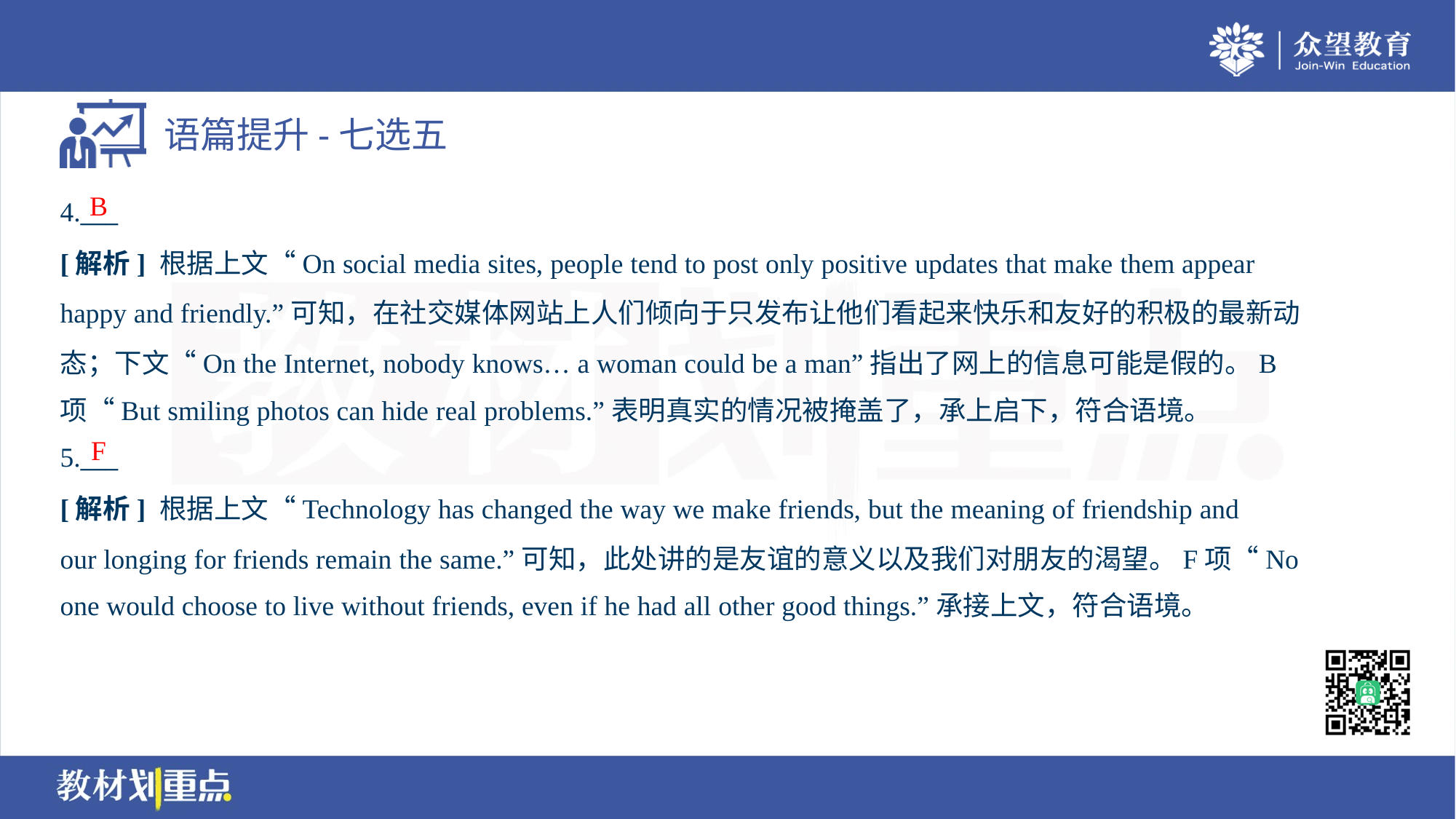

B
4.___
[解析] 根据上文“On social media sites, people tend to post only positive updates that make them appear
happy and friendly.”可知，在社交媒体网站上人们倾向于只发布让他们看起来快乐和友好的积极的最新动
态；下文“On the Internet, nobody knows… a woman could be a man”指出了网上的信息可能是假的。B
项“But smiling photos can hide real problems.”表明真实的情况被掩盖了，承上启下，符合语境。
F
5.___
[解析] 根据上文“Technology has changed the way we make friends, but the meaning of friendship and
our longing for friends remain the same.”可知，此处讲的是友谊的意义以及我们对朋友的渴望。F项“No
one would choose to live without friends, even if he had all other good things.”承接上文，符合语境。